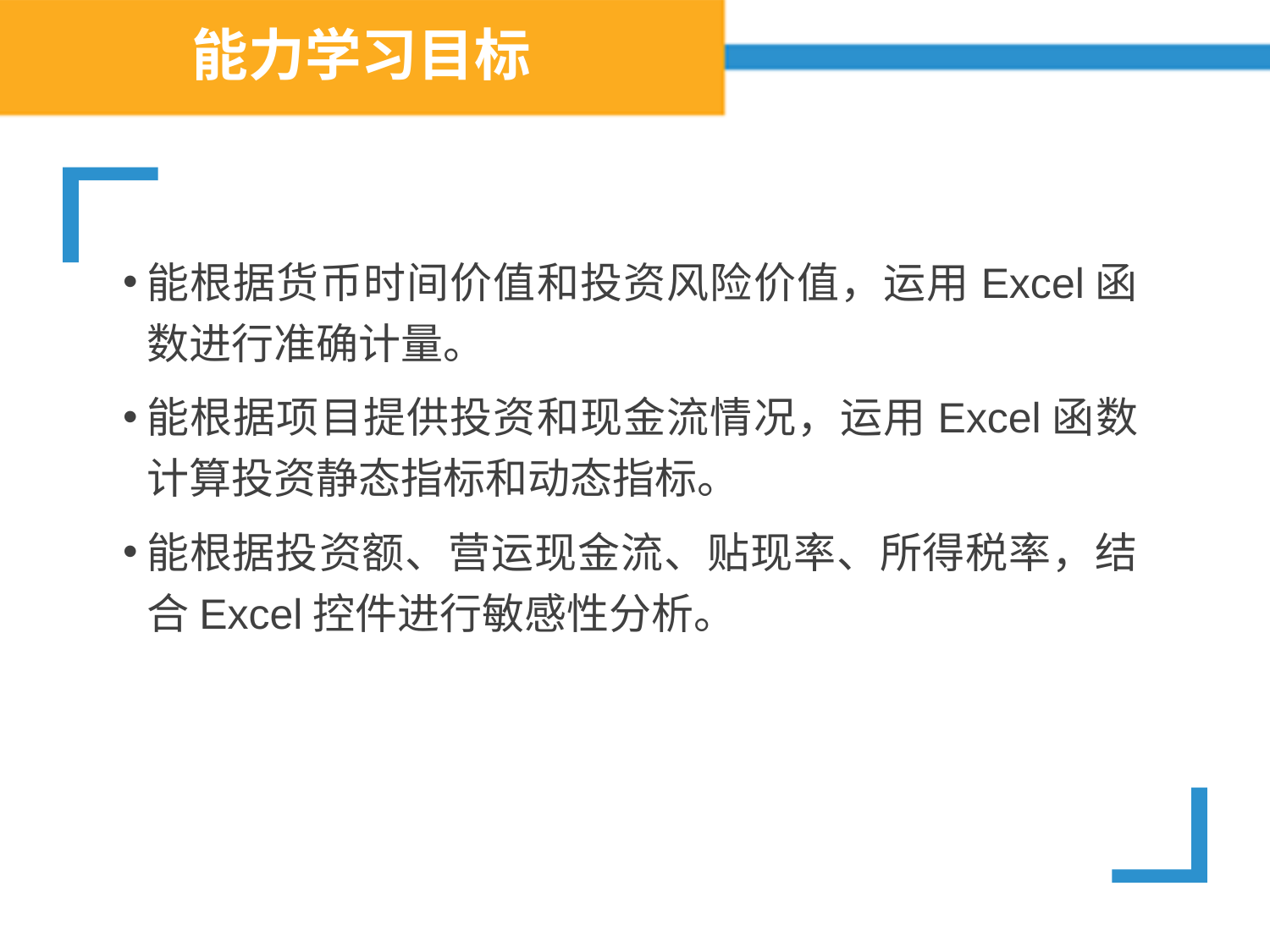

# 能力学习目标

能根据货币时间价值和投资风险价值，运用Excel函数进行准确计量。
能根据项目提供投资和现金流情况，运用Excel函数计算投资静态指标和动态指标。
能根据投资额、营运现金流、贴现率、所得税率，结合Excel控件进行敏感性分析。